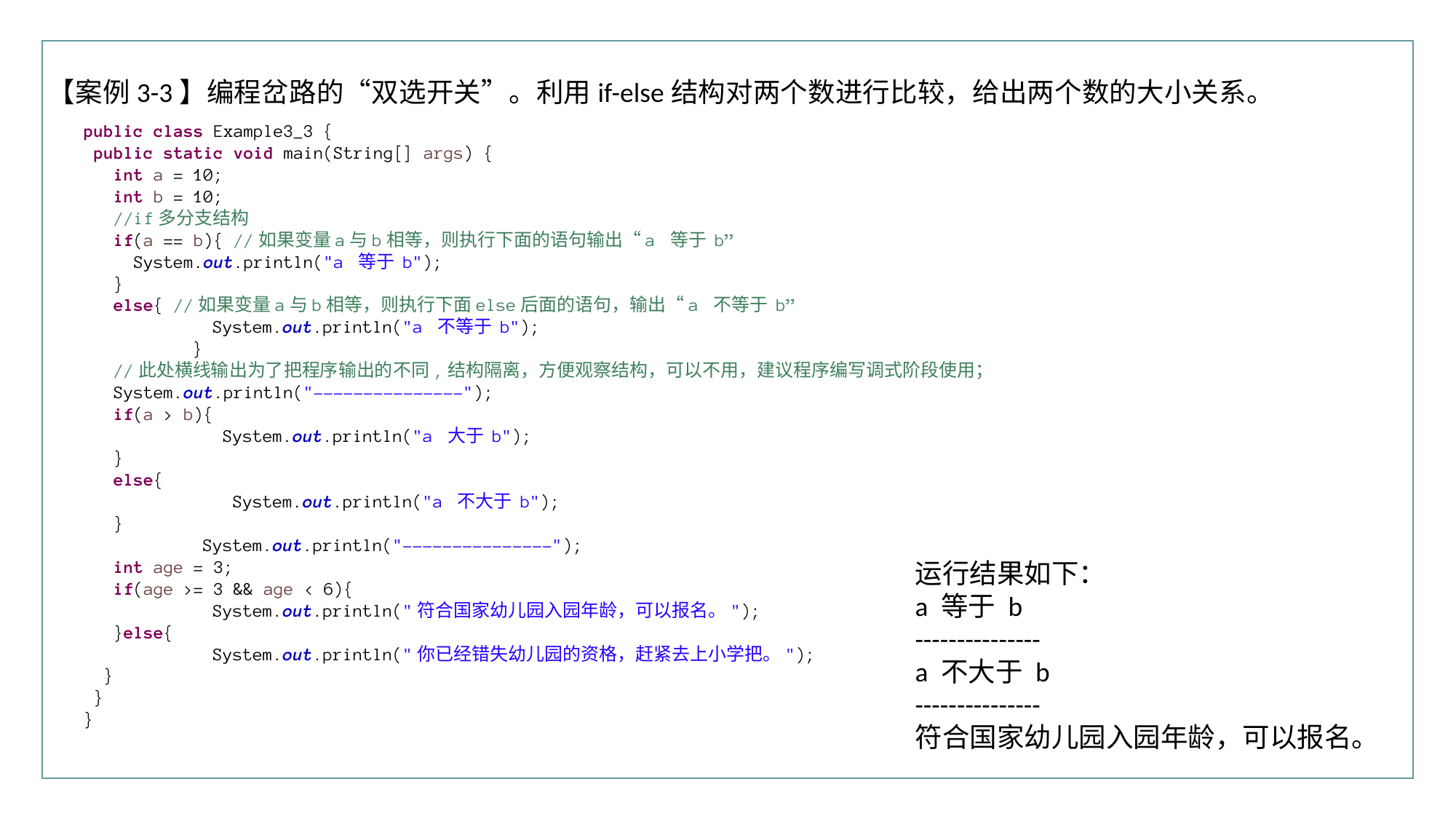

【案例3-3】编程岔路的“双选开关”。利用if-else结构对两个数进行比较，给出两个数的大小关系。
public class Example3_3 {
 public static void main(String[] args) {
   int a = 10;
   int b = 10;
   //if多分支结构
   if(a == b){ //如果变量a与b相等，则执行下面的语句输出“a 等于 b”
     System.out.println("a 等于 b");
   }
   else{ //如果变量a与b相等，则执行下面else后面的语句，输出“a 不等于 b”
	  System.out.println("a 不等于 b");
	}
   //此处横线输出为了把程序输出的不同,结构隔离，方便观察结构，可以不用，建议程序编写调式阶段使用；
   System.out.println("---------------");
   if(a > b){
	   System.out.println("a 大于 b");
   }
   else{
	    System.out.println("a 不大于 b");
   }
	 System.out.println("---------------");
   int age = 3;
   if(age >= 3 && age < 6){
	  System.out.println("符合国家幼儿园入园年龄，可以报名。");
   }else{
	  System.out.println("你已经错失幼儿园的资格，赶紧去上小学把。");
  }
 }
}
运行结果如下：
a 等于 b
---------------
a 不大于 b
---------------
符合国家幼儿园入园年龄，可以报名。